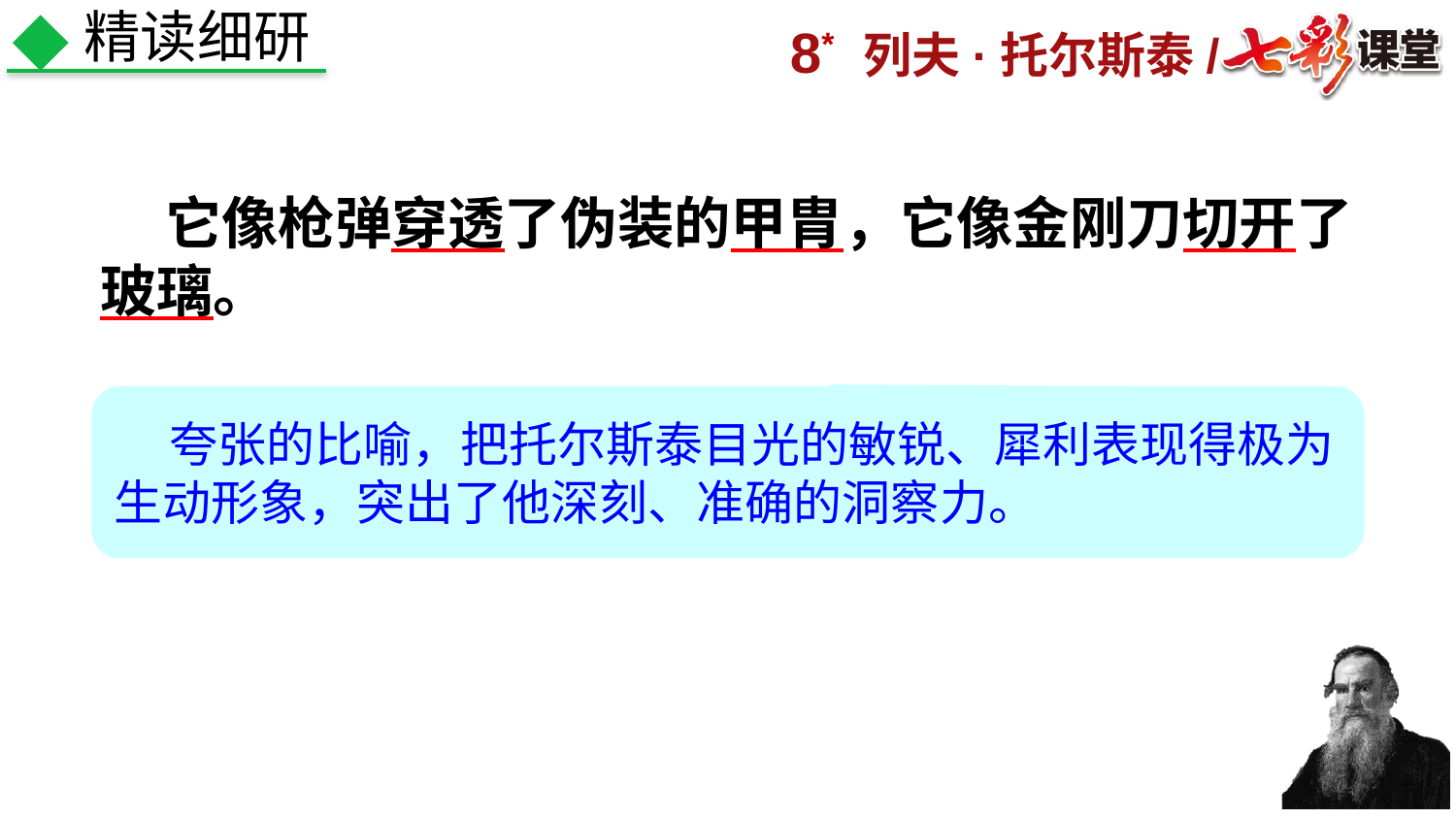

精读细研

    它像枪弹穿透了伪装的甲胄，它像金刚刀切开了玻璃。
    夸张的比喻，把托尔斯泰目光的敏锐、犀利表现得极为生动形象，突出了他深刻、准确的洞察力。